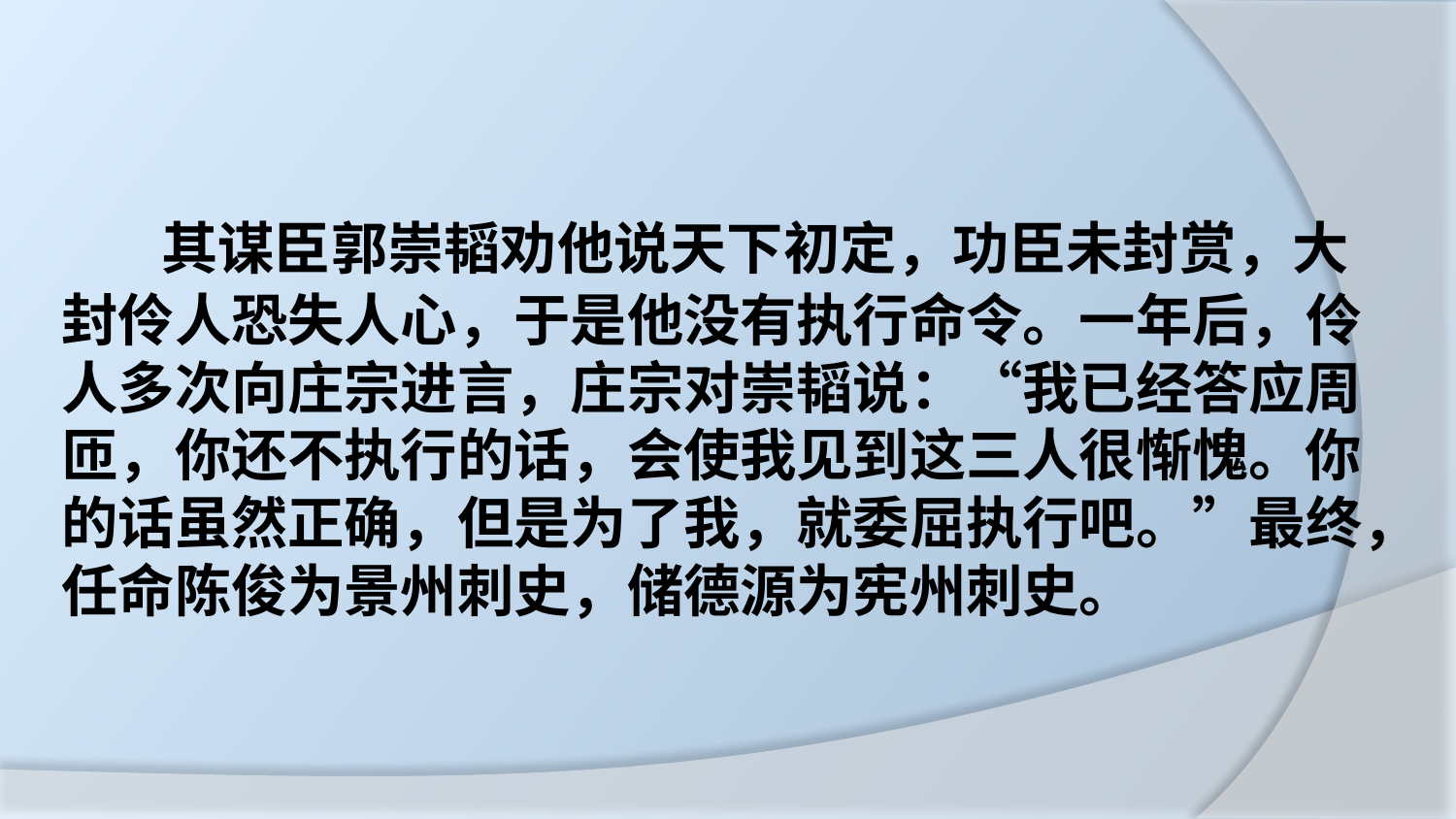

其谋臣郭崇韬劝他说天下初定，功臣未封赏，大封伶人恐失人心，于是他没有执行命令。一年后，伶人多次向庄宗进言，庄宗对崇韬说：“我已经答应周匝，你还不执行的话，会使我见到这三人很惭愧。你的话虽然正确，但是为了我，就委屈执行吧。”最终，任命陈俊为景州刺史，储德源为宪州刺史。